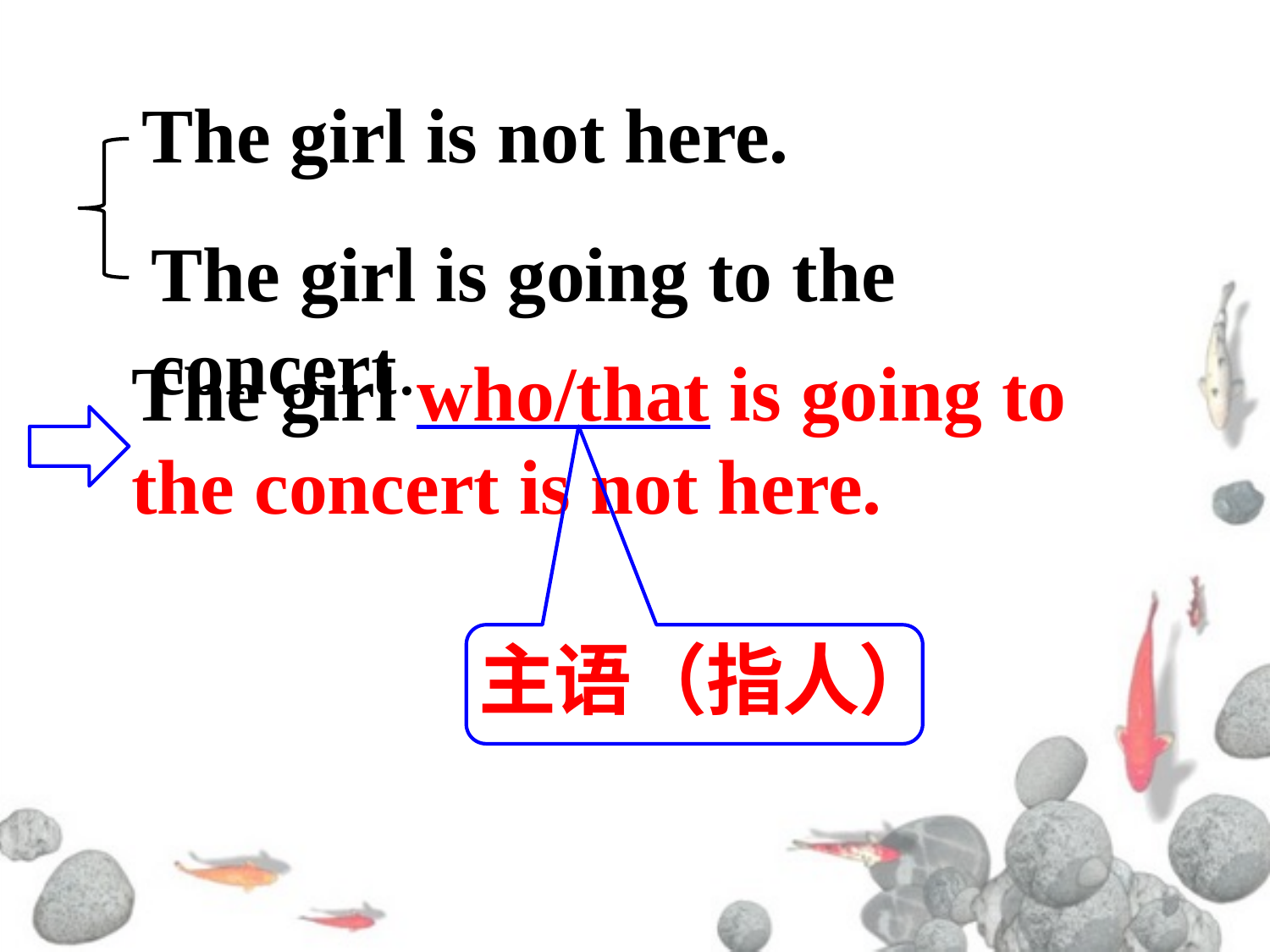

The girl is not here.

The girl is going to the concert.
The girl who/that is going to the concert is not here.

主语（指人）